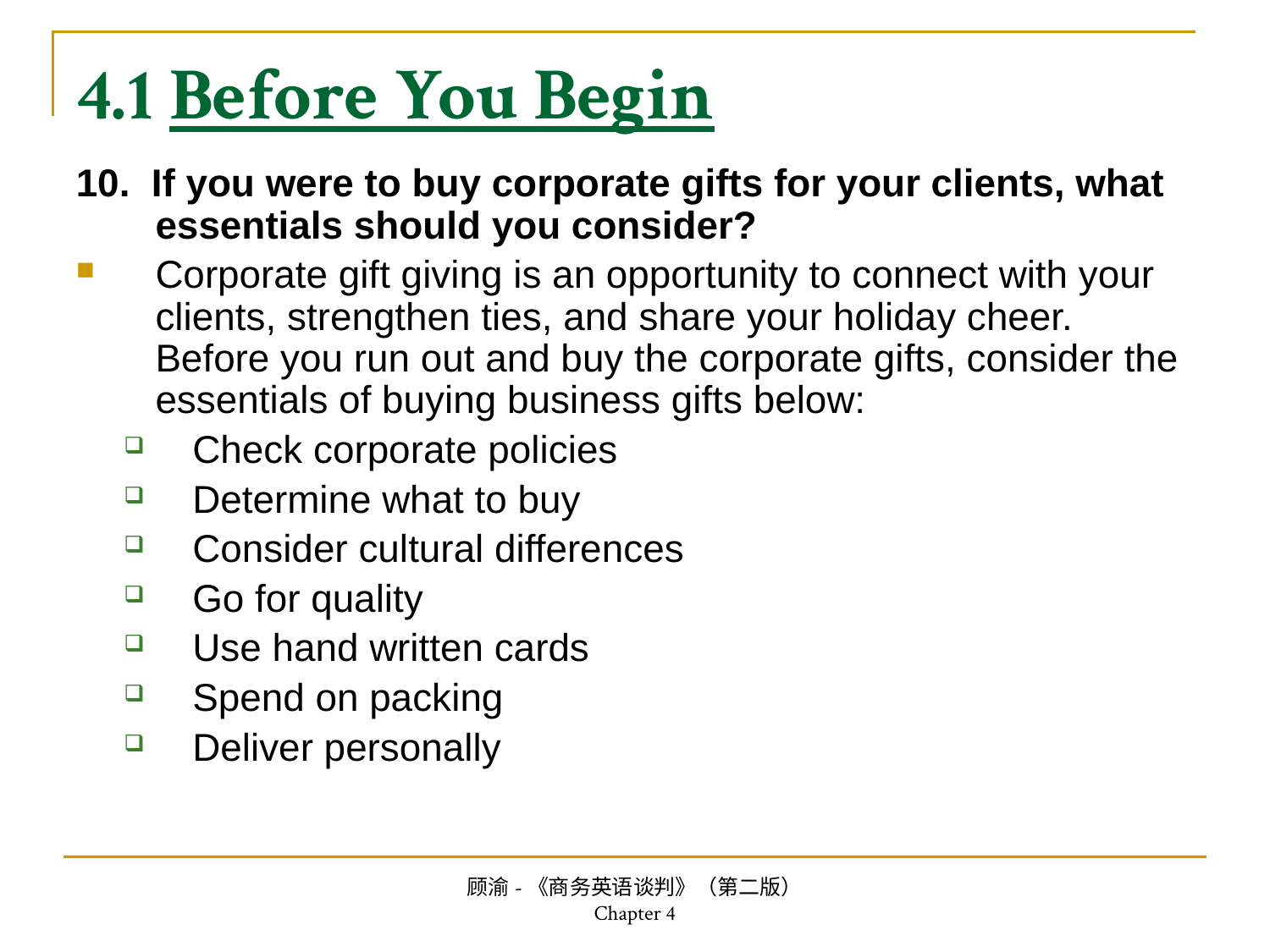

# 4.1 Before You Begin
10.  If you were to buy corporate gifts for your clients, what essentials should you consider?
Corporate gift giving is an opportunity to connect with your clients, strengthen ties, and share your holiday cheer. Before you run out and buy the corporate gifts, consider the essentials of buying business gifts below:
Check corporate policies
Determine what to buy
Consider cultural differences
Go for quality
Use hand written cards
Spend on packing
Deliver personally

13
顾渝-《商务英语谈判》（第二版） Chapter 4